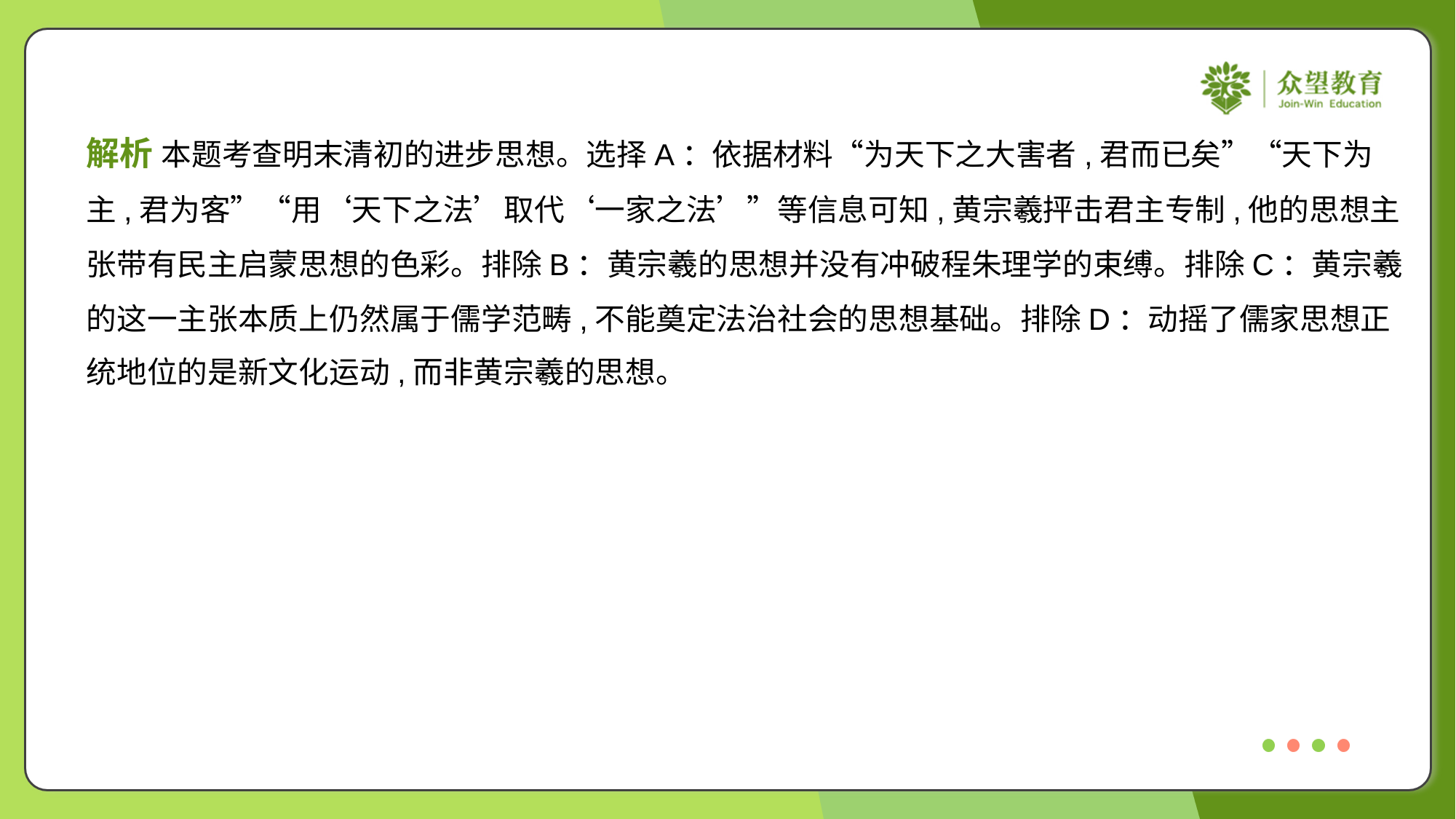

解析 本题考查明末清初的进步思想。选择A：依据材料“为天下之大害者,君而已矣”“天下为
主,君为客”“用‘天下之法’取代‘一家之法’”等信息可知,黄宗羲抨击君主专制,他的思想主
张带有民主启蒙思想的色彩。排除B：黄宗羲的思想并没有冲破程朱理学的束缚。排除C：黄宗羲
的这一主张本质上仍然属于儒学范畴,不能奠定法治社会的思想基础。排除D：动摇了儒家思想正
统地位的是新文化运动,而非黄宗羲的思想。